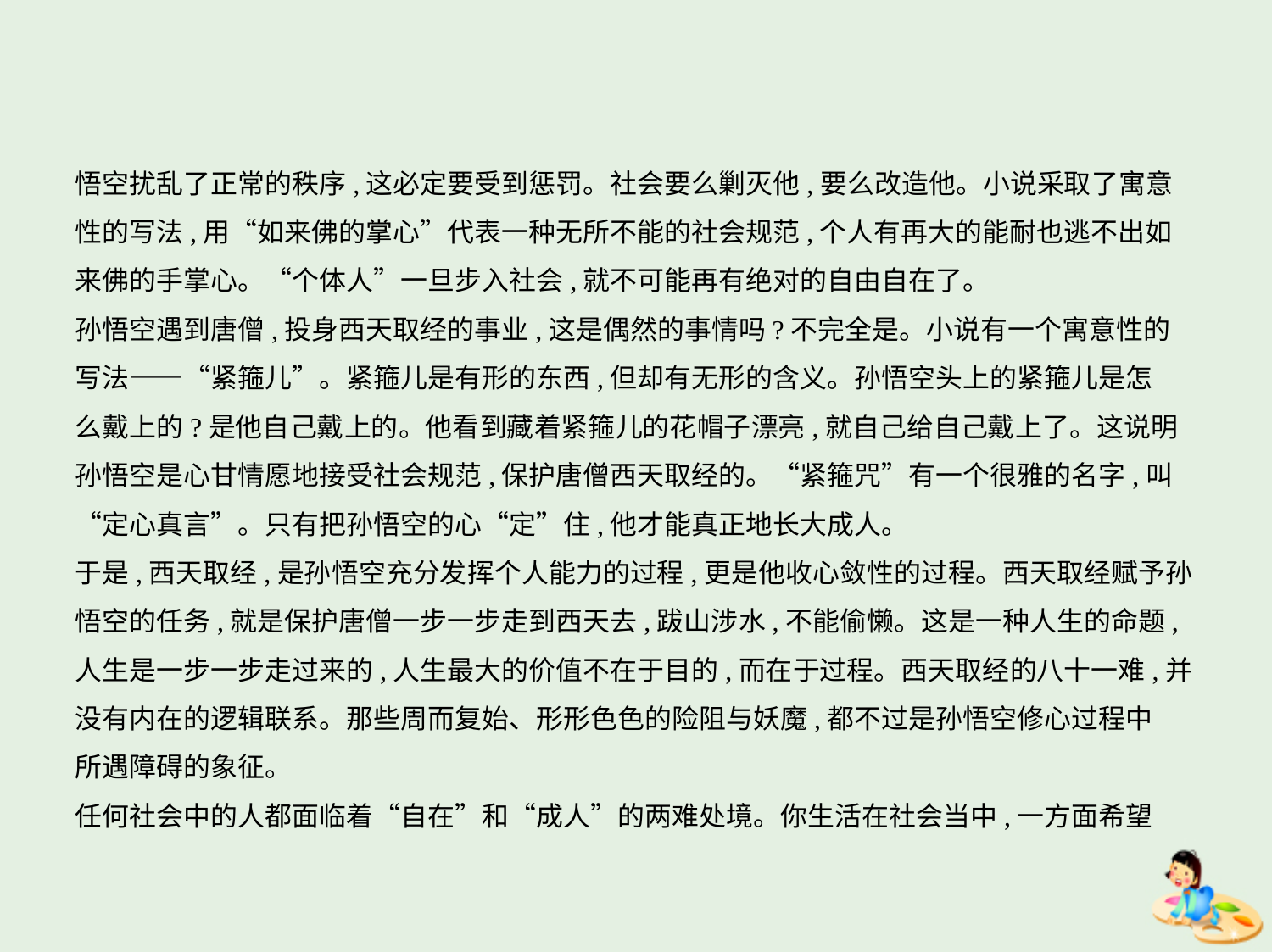

悟空扰乱了正常的秩序,这必定要受到惩罚。社会要么剿灭他,要么改造他。小说采取了寓意
性的写法,用“如来佛的掌心”代表一种无所不能的社会规范,个人有再大的能耐也逃不出如
来佛的手掌心。“个体人”一旦步入社会,就不可能再有绝对的自由自在了。
孙悟空遇到唐僧,投身西天取经的事业,这是偶然的事情吗?不完全是。小说有一个寓意性的
写法——“紧箍儿”。紧箍儿是有形的东西,但却有无形的含义。孙悟空头上的紧箍儿是怎
么戴上的?是他自己戴上的。他看到藏着紧箍儿的花帽子漂亮,就自己给自己戴上了。这说明
孙悟空是心甘情愿地接受社会规范,保护唐僧西天取经的。“紧箍咒”有一个很雅的名字,叫
“定心真言”。只有把孙悟空的心“定”住,他才能真正地长大成人。
于是,西天取经,是孙悟空充分发挥个人能力的过程,更是他收心敛性的过程。西天取经赋予孙
悟空的任务,就是保护唐僧一步一步走到西天去,跋山涉水,不能偷懒。这是一种人生的命题,
人生是一步一步走过来的,人生最大的价值不在于目的,而在于过程。西天取经的八十一难,并
没有内在的逻辑联系。那些周而复始、形形色色的险阻与妖魔,都不过是孙悟空修心过程中
所遇障碍的象征。
任何社会中的人都面临着“自在”和“成人”的两难处境。你生活在社会当中,一方面希望